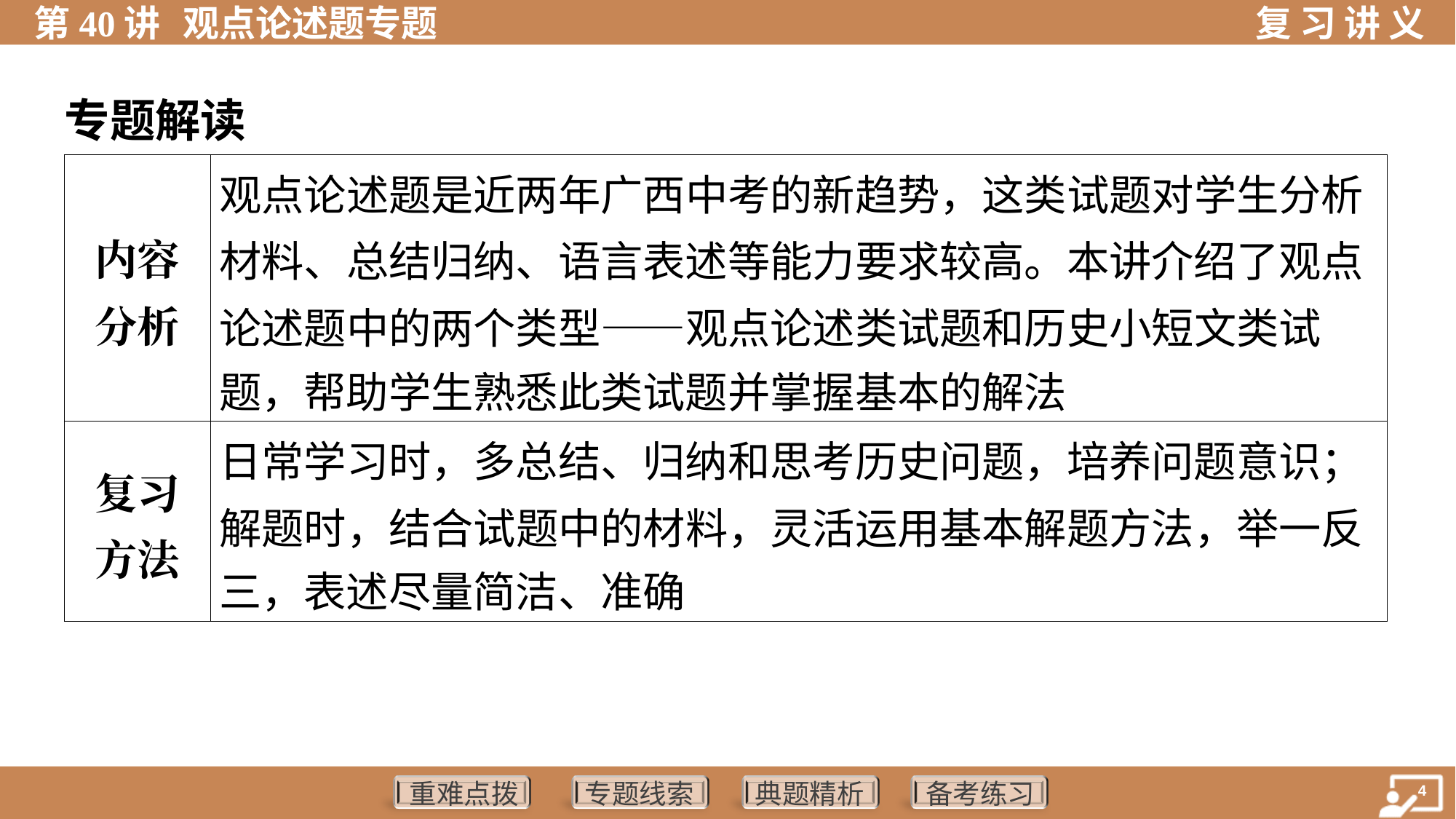

专题解读
| 内容 分析 | 观点论述题是近两年广西中考的新趋势，这类试题对学生分析 材料、总结归纳、语言表述等能力要求较高。本讲介绍了观点 论述题中的两个类型——观点论述类试题和历史小短文类试 题，帮助学生熟悉此类试题并掌握基本的解法 |
| --- | --- |
| 复习 方法 | 日常学习时，多总结、归纳和思考历史问题，培养问题意识； 解题时，结合试题中的材料，灵活运用基本解题方法，举一反 三，表述尽量简洁、准确 |